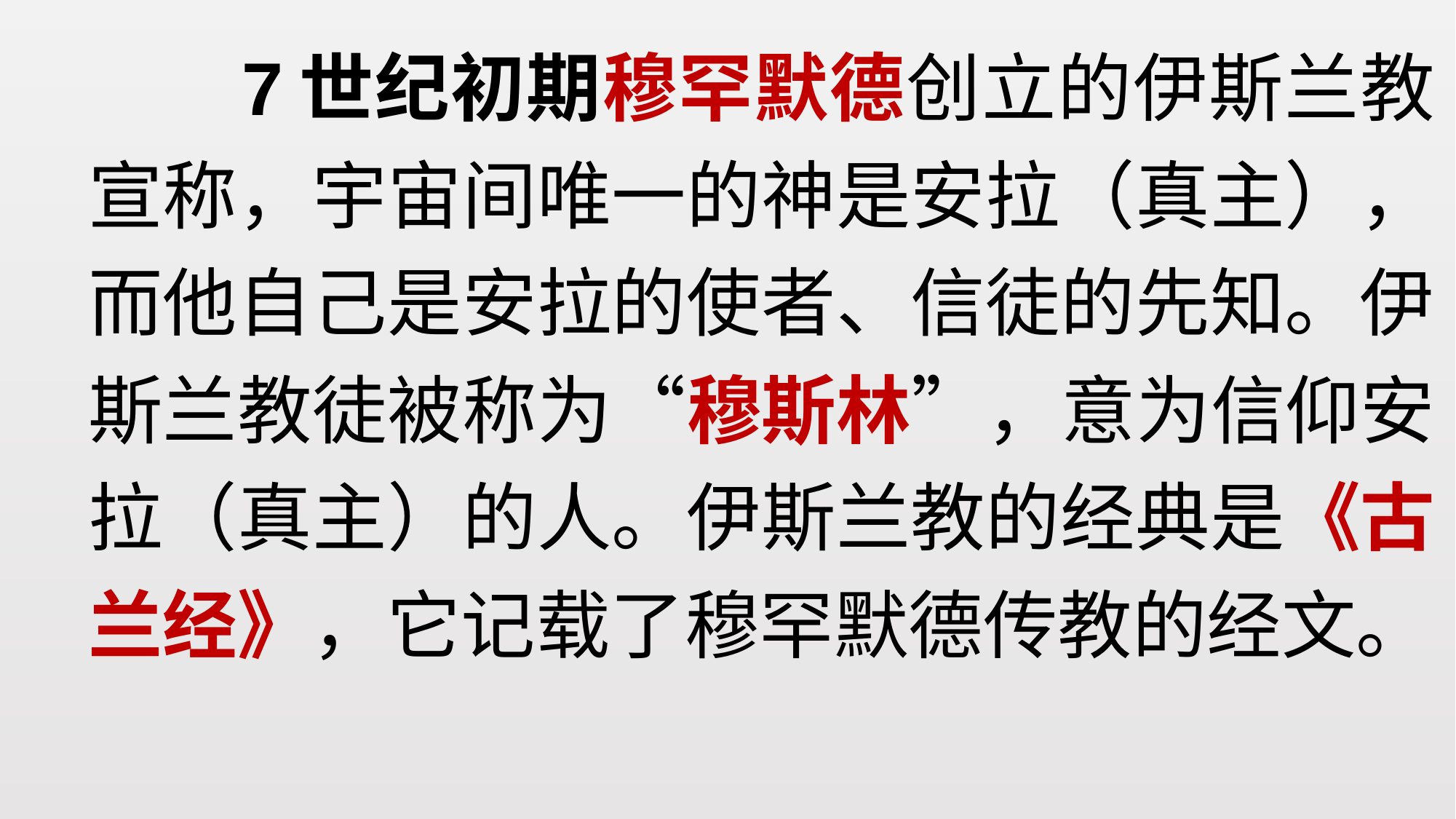

7世纪初期穆罕默德创立的伊斯兰教宣称，宇宙间唯一的神是安拉（真主），而他自己是安拉的使者、信徒的先知。伊斯兰教徒被称为“穆斯林”，意为信仰安拉（真主）的人。伊斯兰教的经典是《古兰经》，它记载了穆罕默德传教的经文。